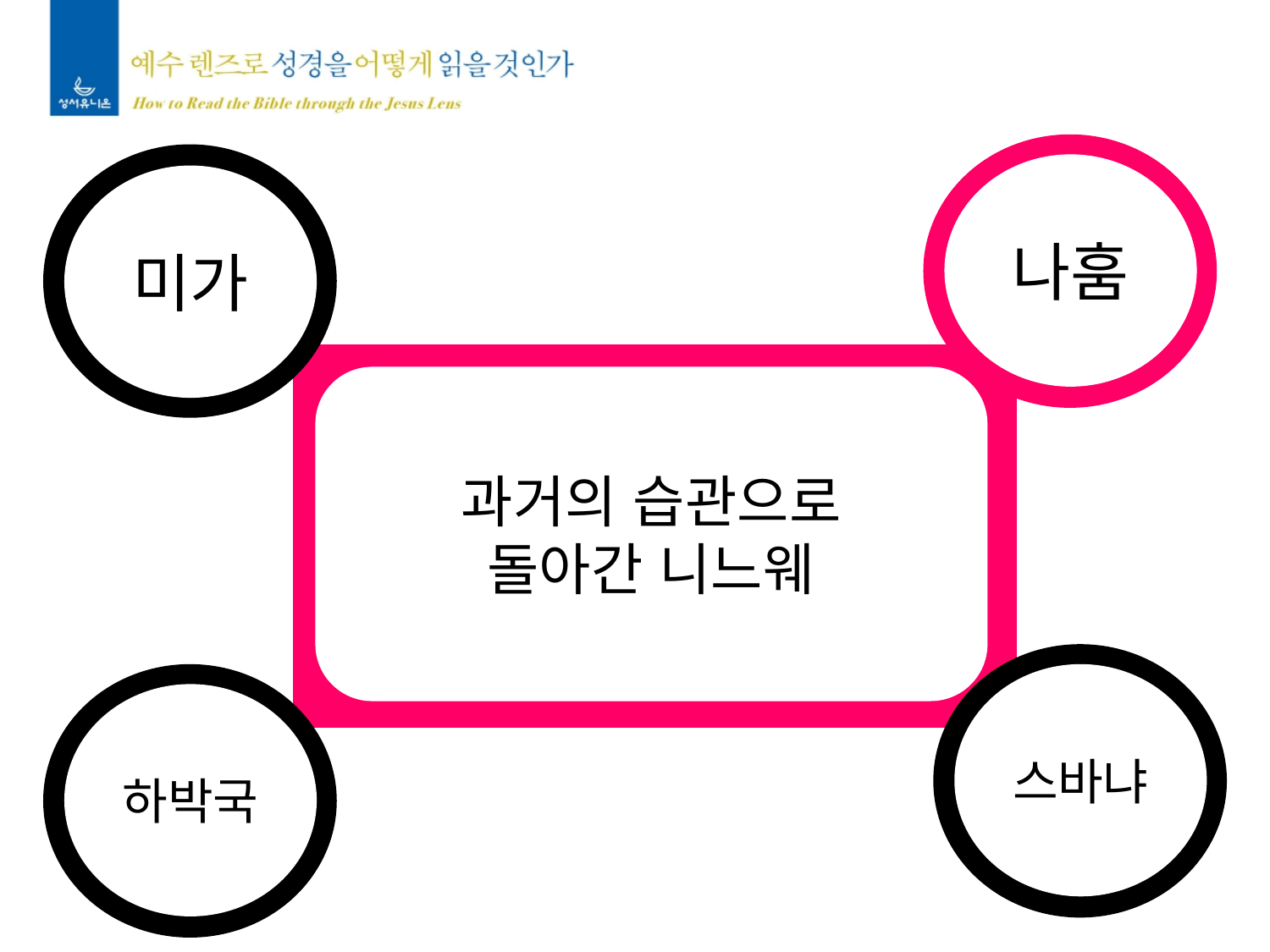

나훔
미가

과거의 습관으로
돌아간 니느웨

스바냐
하박국